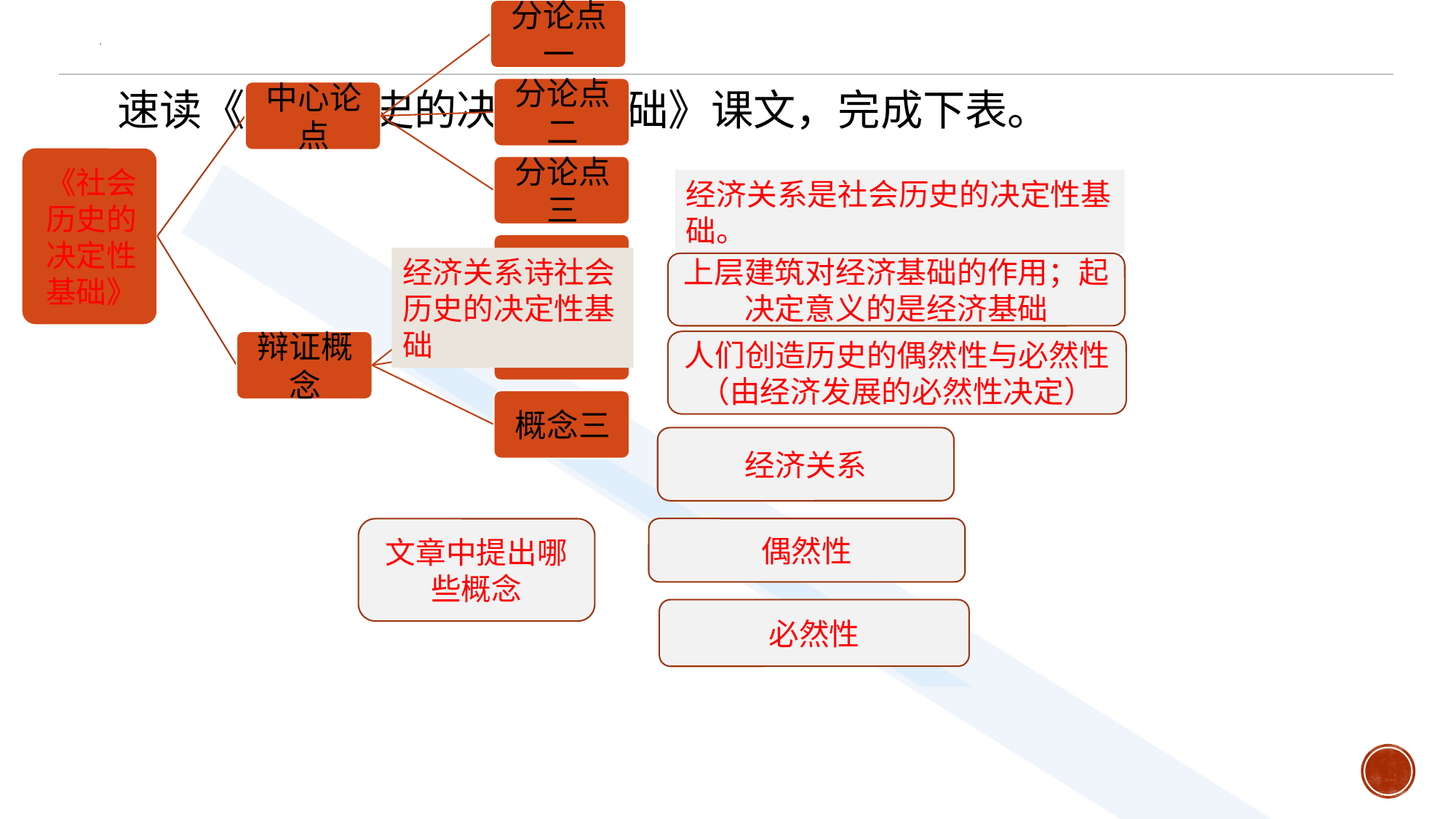

速读《社会历史的决定性基础》课文，完成下表。
经济关系是社会历史的决定性基础。
《社会历史的决定性基础》

中心论点

分论点一

分论点二

分论点三

辩证概念

概念一

概念二

概念三

经济关系诗社会历史的决定性基础
上层建筑对经济基础的作用；起决定意义的是经济基础
人们创造历史的偶然性与必然性
（由经济发展的必然性决定）
经济关系
偶然性
文章中提出哪些概念
必然性